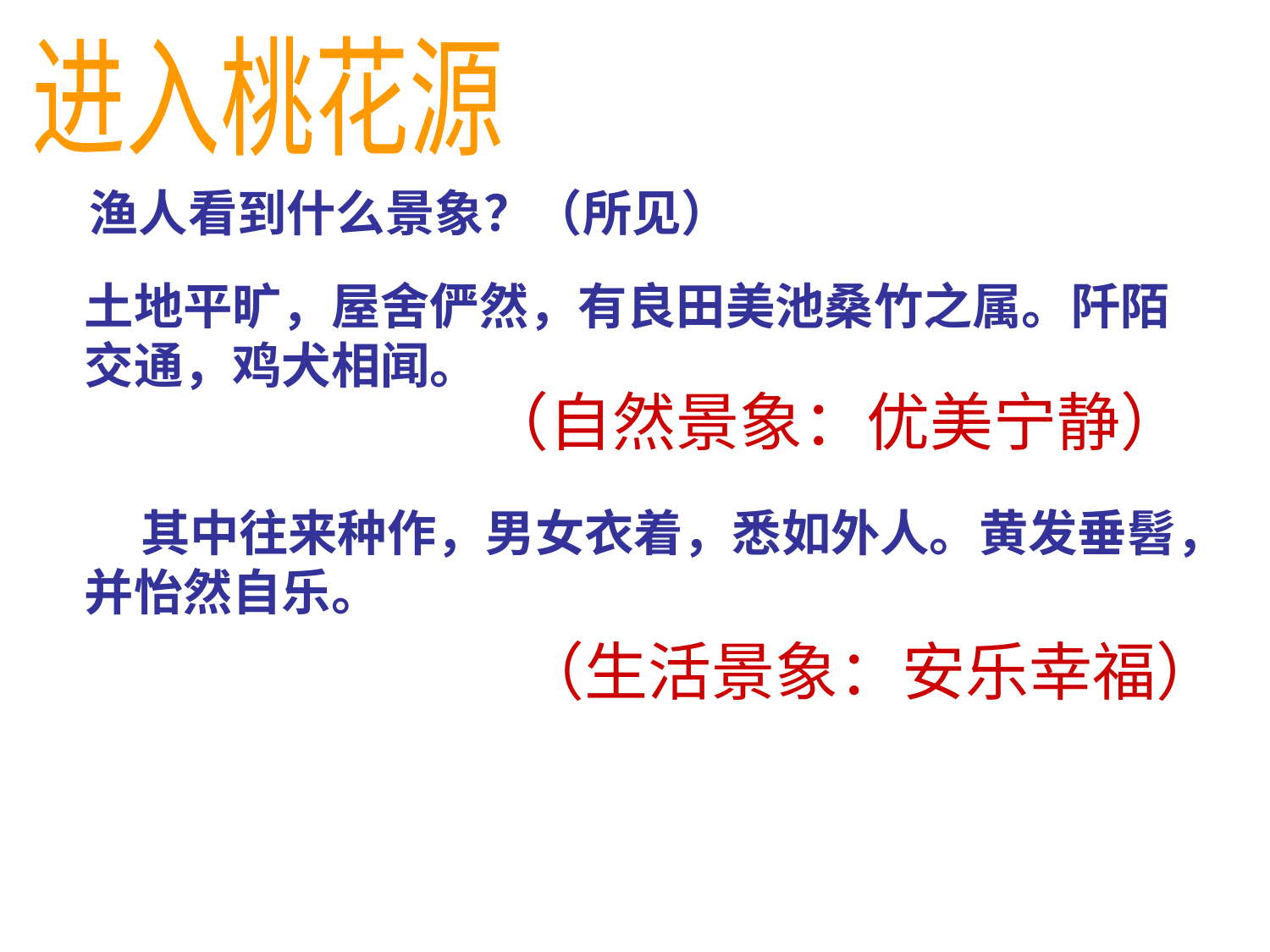

进入桃花源
#
渔人看到什么景象？（所见）

土地平旷，屋舍俨然，有良田美池桑竹之属。阡陌交通，鸡犬相闻。

    其中往来种作，男女衣着，悉如外人。黄发垂髫，并怡然自乐。

（自然景象：优美宁静）
（生活景象：安乐幸福）